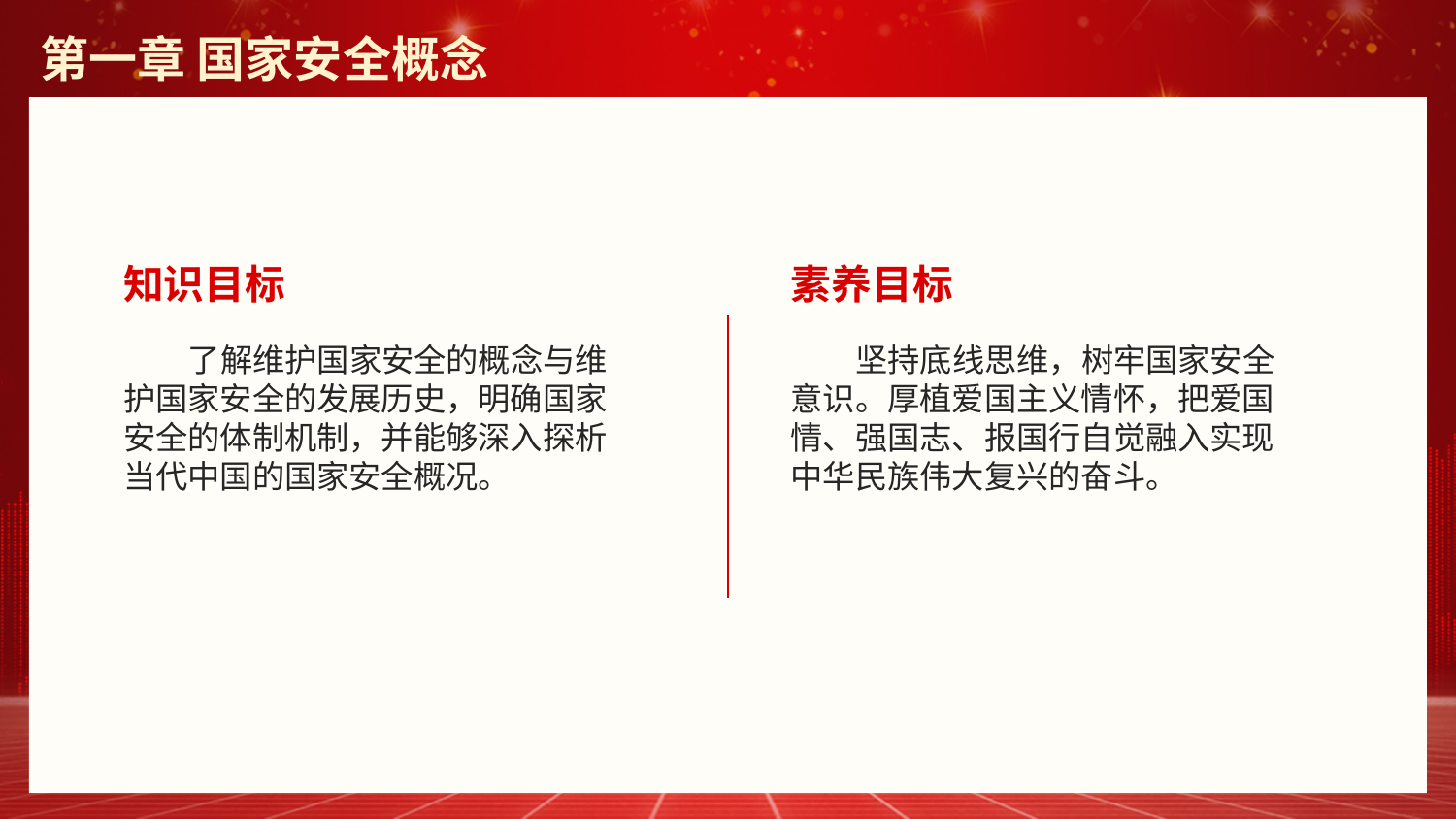

第一章 国家安全概念
知识目标
素养目标
了解维护国家安全的概念与维护国家安全的发展历史，明确国家安全的体制机制，并能够深入探析当代中国的国家安全概况。
坚持底线思维，树牢国家安全意识。厚植爱国主义情怀，把爱国情、强国志、报国行自觉融入实现中华民族伟大复兴的奋斗。